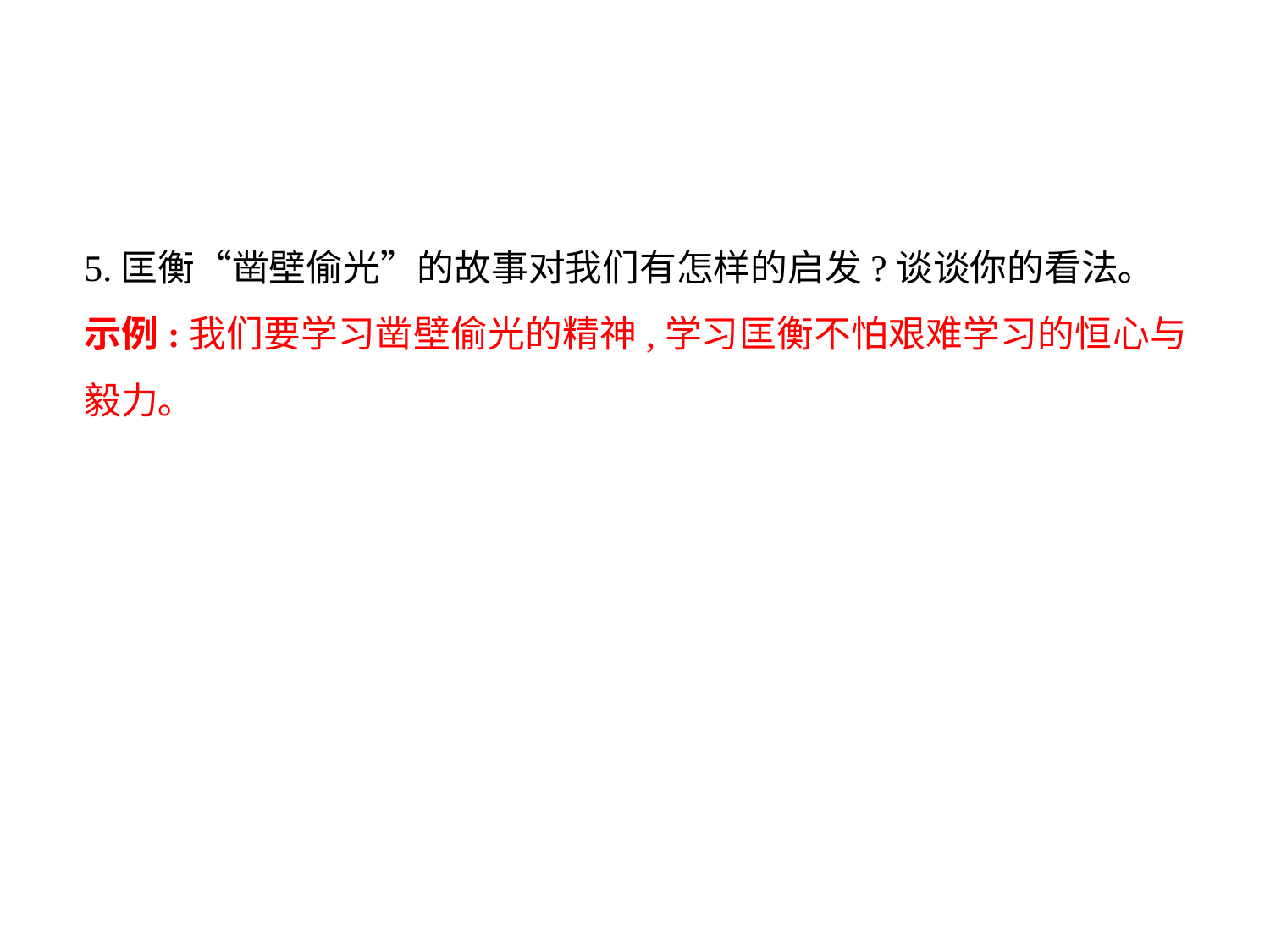

5.匡衡“凿壁偷光”的故事对我们有怎样的启发?谈谈你的看法｡
示例:我们要学习凿壁偷光的精神,学习匡衡不怕艰难学习的恒心与毅力｡